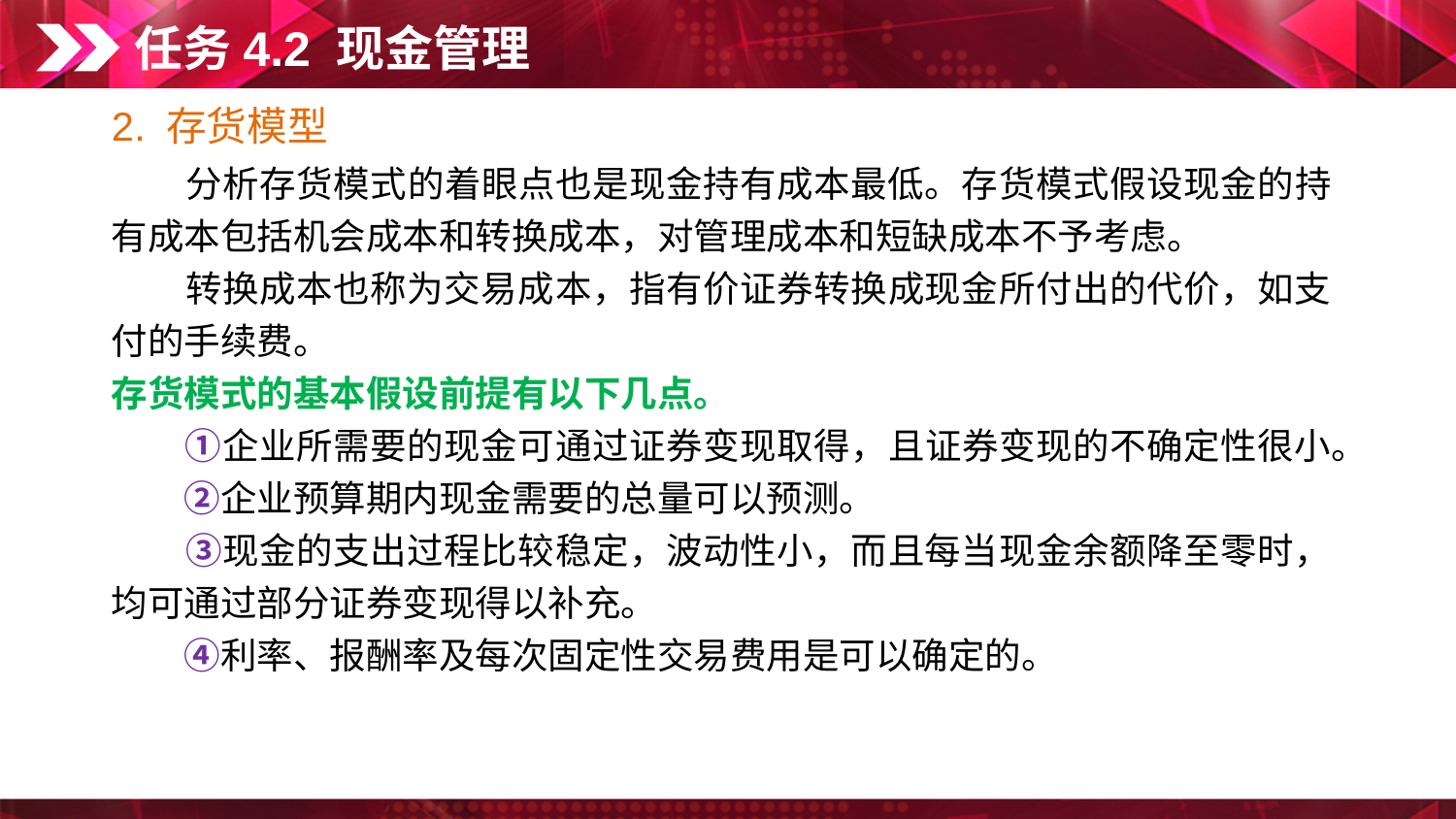

任务4.2 现金管理

2. 存货模型
　　分析存货模式的着眼点也是现金持有成本最低。存货模式假设现金的持有成本包括机会成本和转换成本，对管理成本和短缺成本不予考虑。
　　转换成本也称为交易成本，指有价证券转换成现金所付出的代价，如支付的手续费。
存货模式的基本假设前提有以下几点。
　　①企业所需要的现金可通过证券变现取得，且证券变现的不确定性很小。
　　②企业预算期内现金需要的总量可以预测。
　　③现金的支出过程比较稳定，波动性小，而且每当现金余额降至零时，均可通过部分证券变现得以补充。
　　④利率、报酬率及每次固定性交易费用是可以确定的。